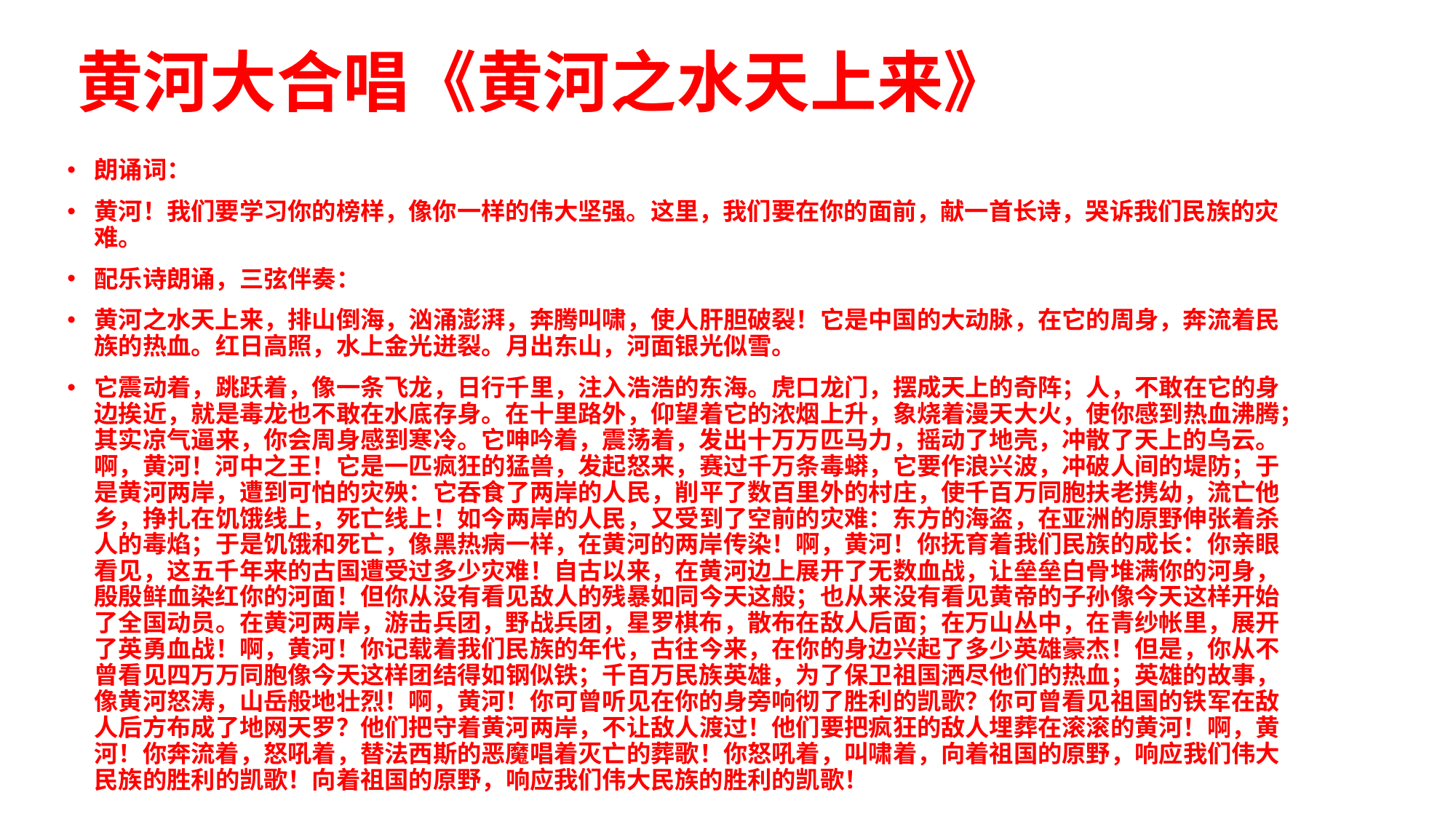

# 黄河大合唱《黄河之水天上来》

朗诵词：
黄河！我们要学习你的榜样，像你一样的伟大坚强。这里，我们要在你的面前，献一首长诗，哭诉我们民族的灾难。
配乐诗朗诵，三弦伴奏：
黄河之水天上来，排山倒海，汹涌澎湃，奔腾叫啸，使人肝胆破裂！它是中国的大动脉，在它的周身，奔流着民族的热血。红日高照，水上金光迸裂。月出东山，河面银光似雪。
它震动着，跳跃着，像一条飞龙，日行千里，注入浩浩的东海。虎口龙门，摆成天上的奇阵；人，不敢在它的身边挨近，就是毒龙也不敢在水底存身。在十里路外，仰望着它的浓烟上升，象烧着漫天大火，使你感到热血沸腾；其实凉气逼来，你会周身感到寒冷。它呻吟着，震荡着，发出十万万匹马力，摇动了地壳，冲散了天上的乌云。啊，黄河！河中之王！它是一匹疯狂的猛兽，发起怒来，赛过千万条毒蟒，它要作浪兴波，冲破人间的堤防；于是黄河两岸，遭到可怕的灾殃：它吞食了两岸的人民，削平了数百里外的村庄，使千百万同胞扶老携幼，流亡他乡，挣扎在饥饿线上，死亡线上！如今两岸的人民，又受到了空前的灾难：东方的海盗，在亚洲的原野伸张着杀人的毒焰；于是饥饿和死亡，像黑热病一样，在黄河的两岸传染！啊，黄河！你抚育着我们民族的成长：你亲眼看见，这五千年来的古国遭受过多少灾难！自古以来，在黄河边上展开了无数血战，让垒垒白骨堆满你的河身，殷殷鲜血染红你的河面！但你从没有看见敌人的残暴如同今天这般；也从来没有看见黄帝的子孙像今天这样开始了全国动员。在黄河两岸，游击兵团，野战兵团，星罗棋布，散布在敌人后面；在万山丛中，在青纱帐里，展开了英勇血战！啊，黄河！你记载着我们民族的年代，古往今来，在你的身边兴起了多少英雄豪杰！但是，你从不曾看见四万万同胞像今天这样团结得如钢似铁；千百万民族英雄，为了保卫祖国洒尽他们的热血；英雄的故事，像黄河怒涛，山岳般地壮烈！啊，黄河！你可曾听见在你的身旁响彻了胜利的凯歌？你可曾看见祖国的铁军在敌人后方布成了地网天罗？他们把守着黄河两岸，不让敌人渡过！他们要把疯狂的敌人埋葬在滚滚的黄河！啊，黄河！你奔流着，怒吼着，替法西斯的恶魔唱着灭亡的葬歌！你怒吼着，叫啸着，向着祖国的原野，响应我们伟大民族的胜利的凯歌！向着祖国的原野，响应我们伟大民族的胜利的凯歌！